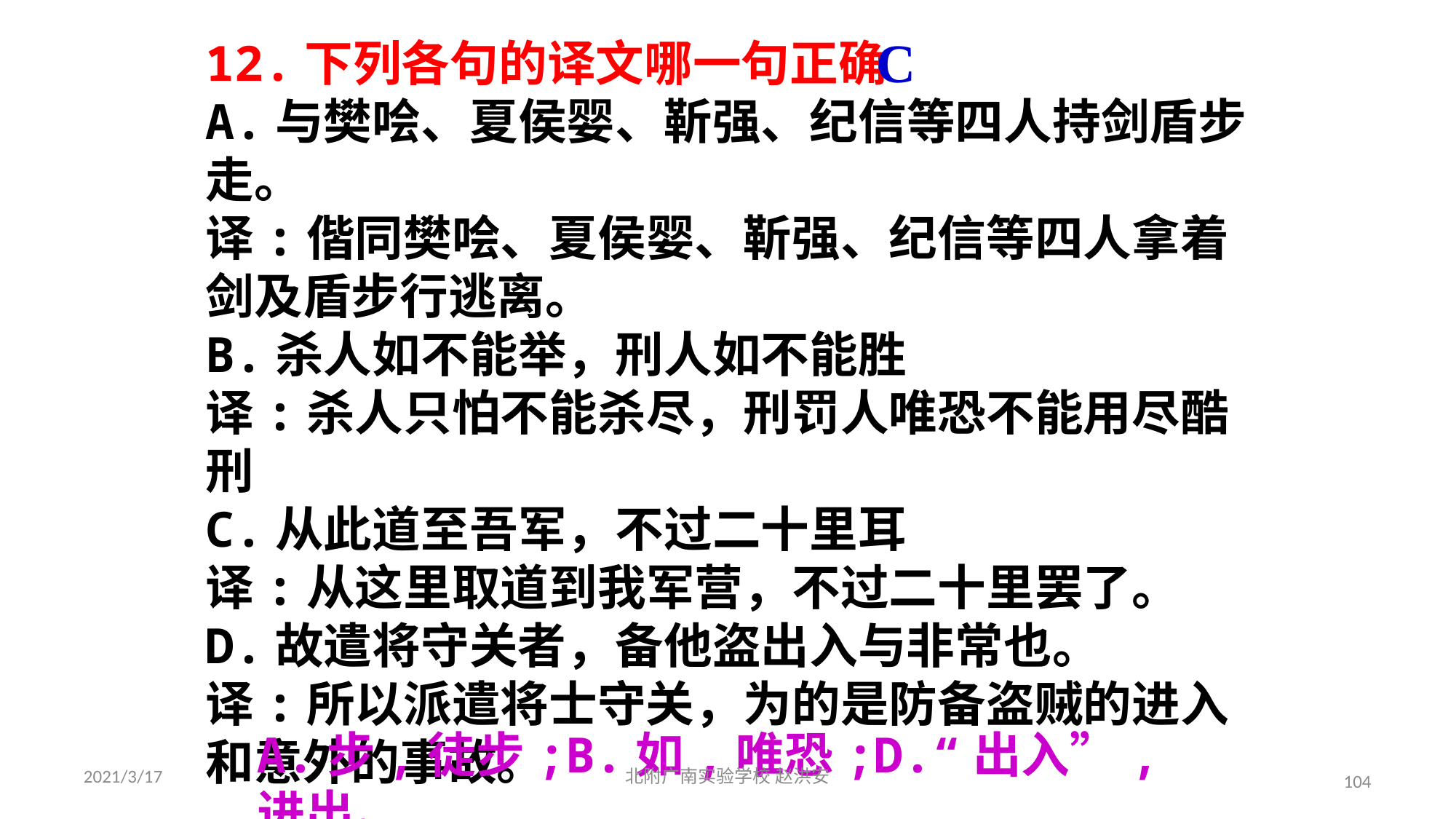

C
12.下列各句的译文哪一句正确
A.与樊哙、夏侯婴、靳强、纪信等四人持剑盾步走。
译:偕同樊哙、夏侯婴、靳强、纪信等四人拿着剑及盾步行逃离。
B.杀人如不能举，刑人如不能胜
译:杀人只怕不能杀尽，刑罚人唯恐不能用尽酷刑
C.从此道至吾军，不过二十里耳
译:从这里取道到我军营，不过二十里罢了。
D.故遣将守关者，备他盗出入与非常也。
译:所以派遣将士守关，为的是防备盗贼的进入和意外的事故。
A.步,徒步;B.如,唯恐;D.“出入”,进出。
2021/3/17
北附广南实验学校 赵洪安
104